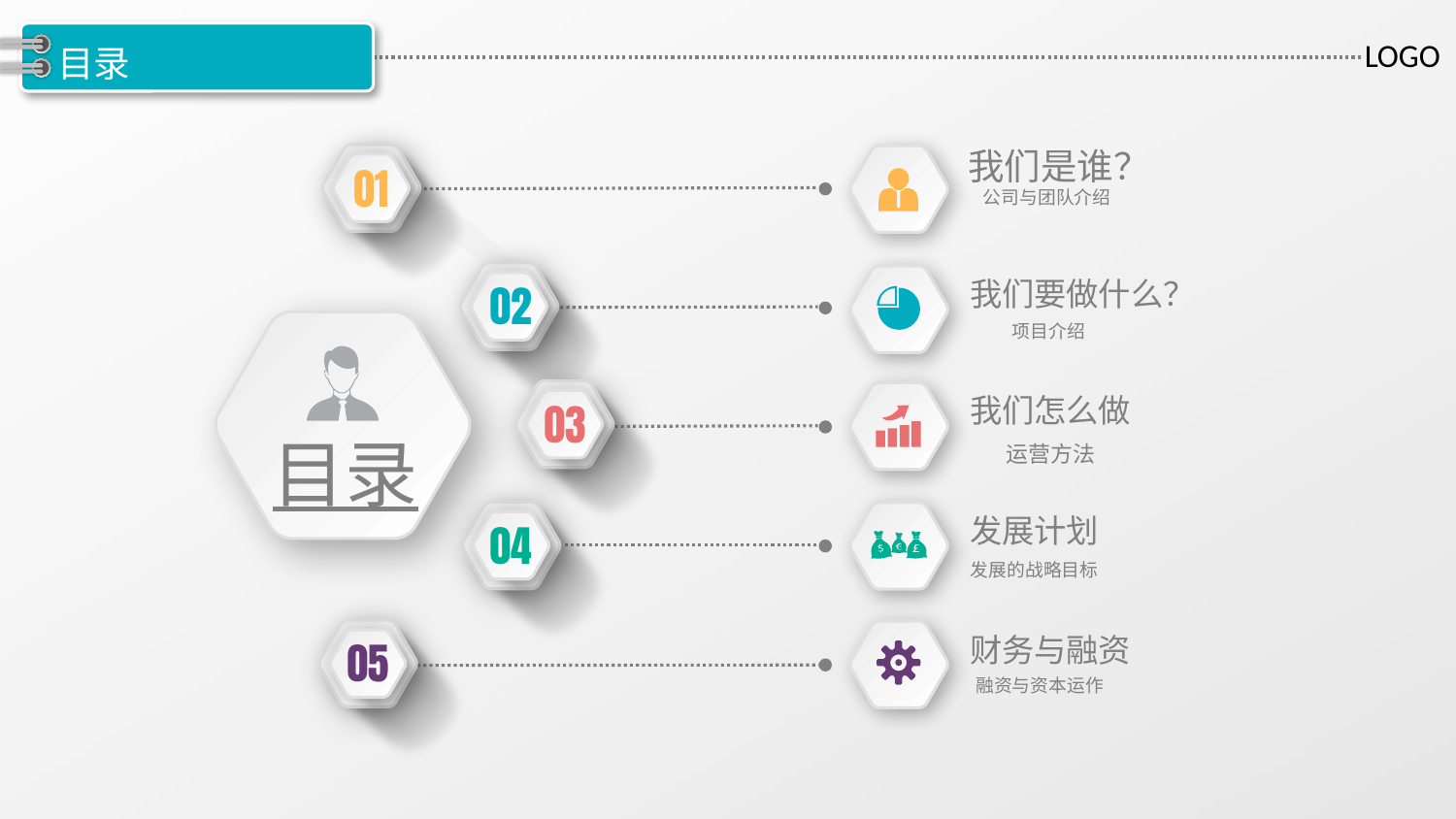

目录
我们是谁？
  公司与团队介绍

01

02

我们要做什么？

         项目介绍

目录

03

我们怎么做
运营方法

04

发展计划
发展的战略目标

05

财务与融资
融资与资本运作